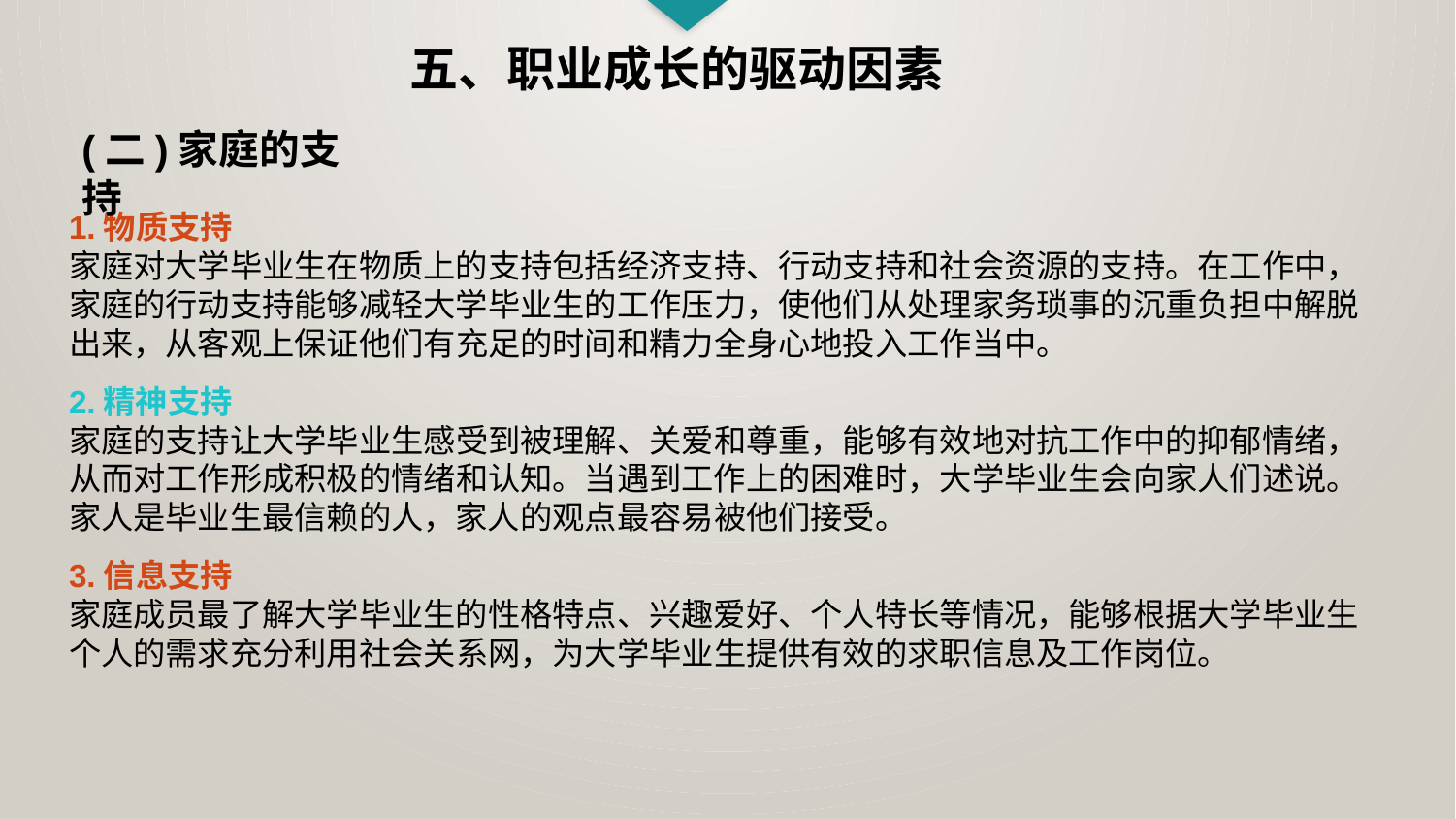

五、职业成长的驱动因素
(二)家庭的支持
1.物质支持
家庭对大学毕业生在物质上的支持包括经济支持、行动支持和社会资源的支持。在工作中，家庭的行动支持能够减轻大学毕业生的工作压力，使他们从处理家务琐事的沉重负担中解脱出来，从客观上保证他们有充足的时间和精力全身心地投入工作当中。
2.精神支持
家庭的支持让大学毕业生感受到被理解、关爱和尊重，能够有效地对抗工作中的抑郁情绪，从而对工作形成积极的情绪和认知。当遇到工作上的困难时，大学毕业生会向家人们述说。家人是毕业生最信赖的人，家人的观点最容易被他们接受。
3.信息支持
家庭成员最了解大学毕业生的性格特点、兴趣爱好、个人特长等情况，能够根据大学毕业生个人的需求充分利用社会关系网，为大学毕业生提供有效的求职信息及工作岗位。
58